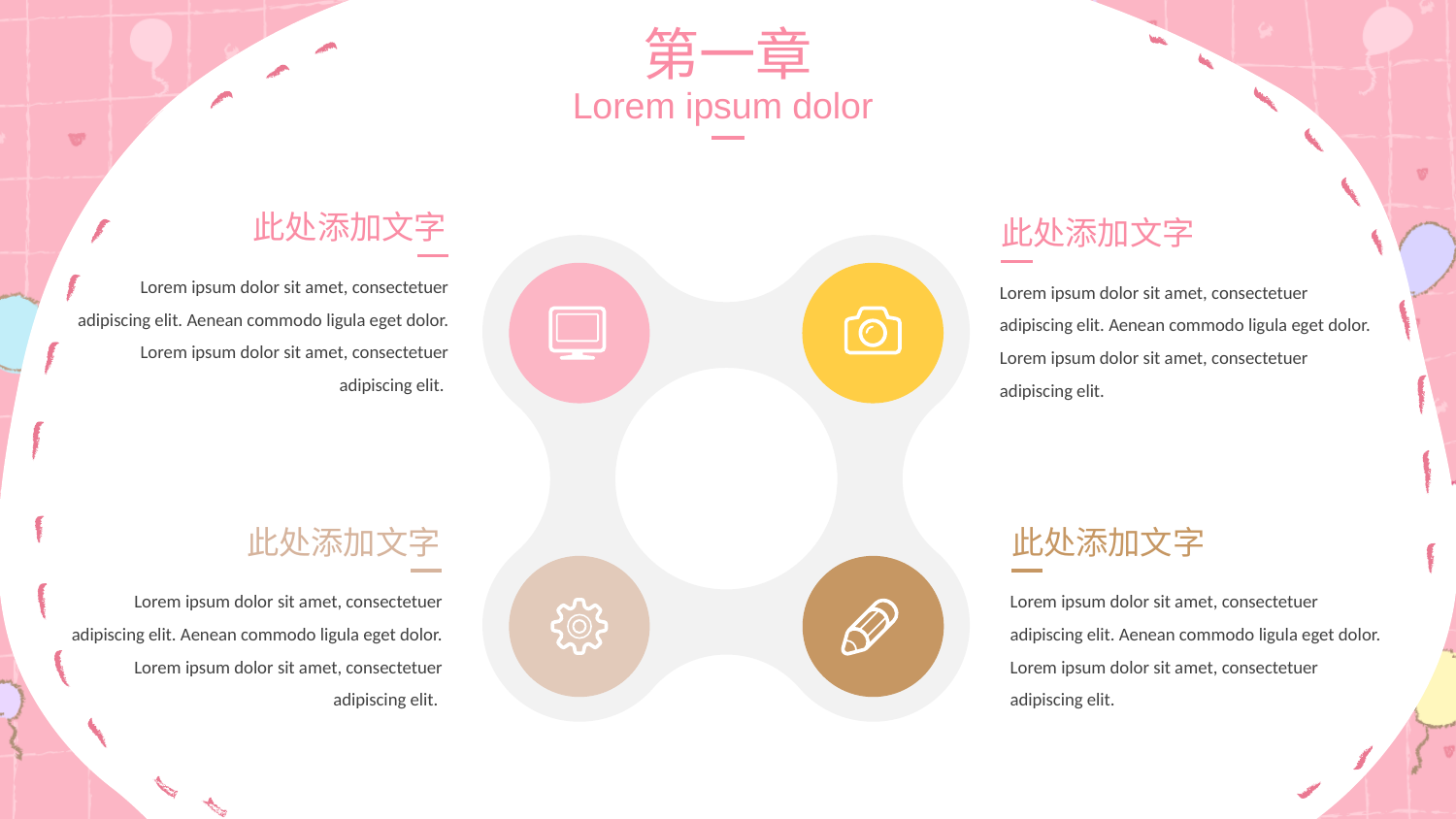

第一章
Lorem ipsum dolor
此处添加文字
此处添加文字

Lorem ipsum dolor sit amet, consectetuer adipiscing elit. Aenean commodo ligula eget dolor. Lorem ipsum dolor sit amet, consectetuer adipiscing elit.

Lorem ipsum dolor sit amet, consectetuer adipiscing elit. Aenean commodo ligula eget dolor. Lorem ipsum dolor sit amet, consectetuer adipiscing elit.

此处添加文字
此处添加文字

Lorem ipsum dolor sit amet, consectetuer adipiscing elit. Aenean commodo ligula eget dolor. Lorem ipsum dolor sit amet, consectetuer adipiscing elit.
Lorem ipsum dolor sit amet, consectetuer adipiscing elit. Aenean commodo ligula eget dolor. Lorem ipsum dolor sit amet, consectetuer adipiscing elit.